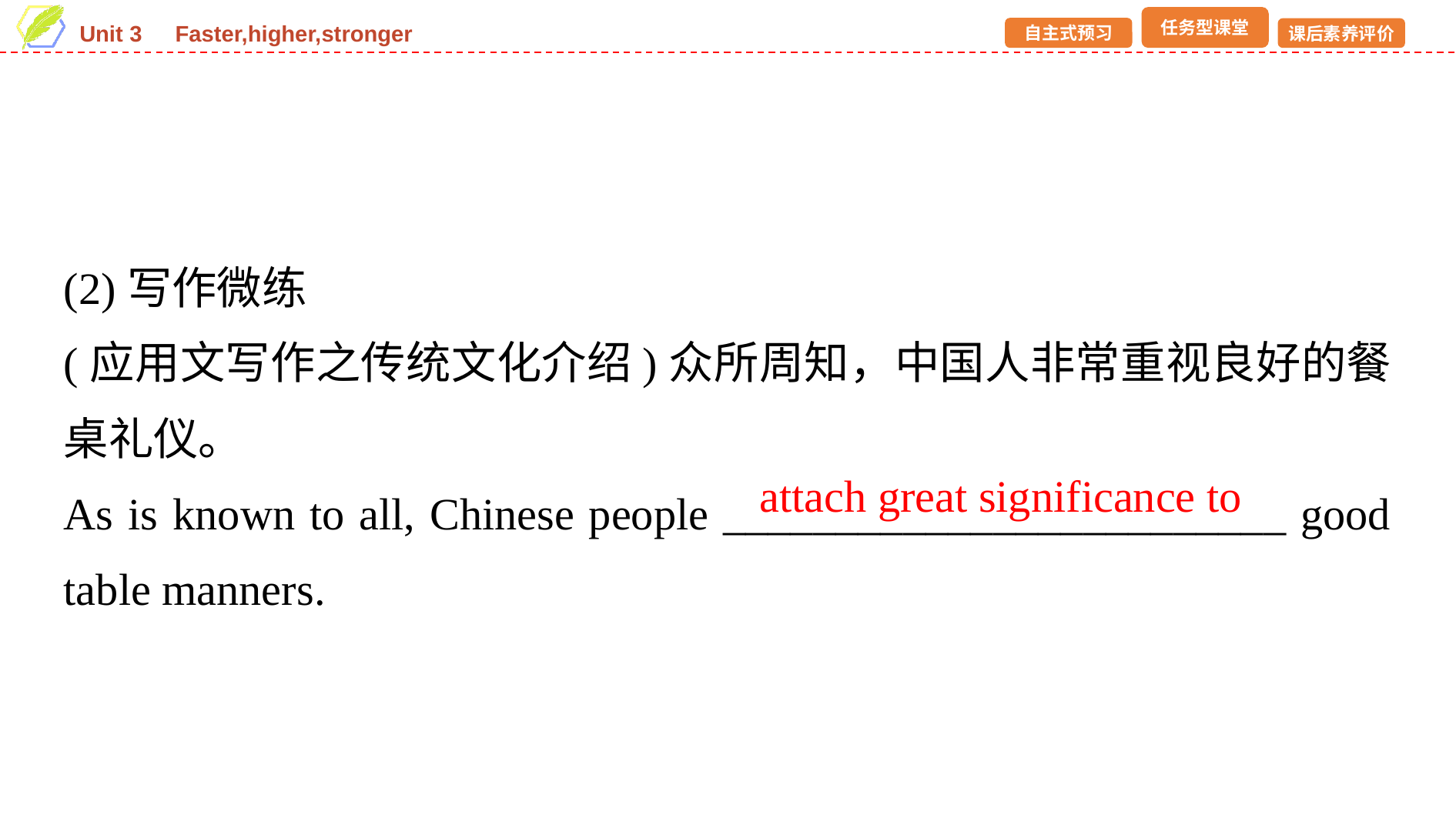

(2)写作微练
(应用文写作之传统文化介绍)众所周知，中国人非常重视良好的餐桌礼仪。
As is known to all, Chinese people _________________________ good table manners.
attach great significance to